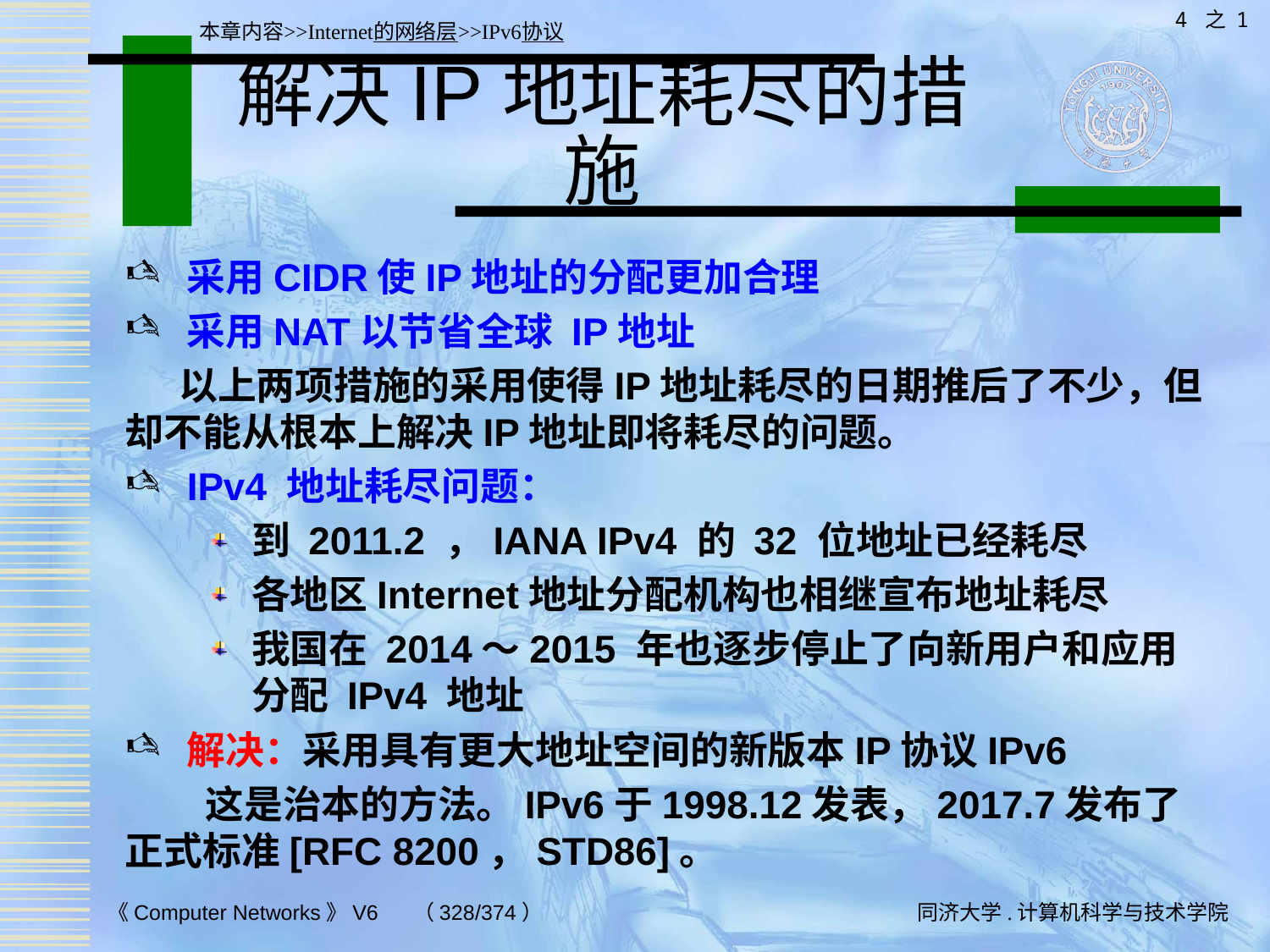

4 之 1
本章内容>>Internet的网络层>>IPv6协议
# 解决IP地址耗尽的措施
采用CIDR使IP地址的分配更加合理
采用NAT以节省全球 IP地址
     以上两项措施的采用使得IP地址耗尽的日期推后了不少，但却不能从根本上解决IP地址即将耗尽的问题。
IPv4 地址耗尽问题：
到 2011.2 ，IANA IPv4 的 32 位地址已经耗尽
各地区Internet地址分配机构也相继宣布地址耗尽
我国在 2014～2015 年也逐步停止了向新用户和应用分配 IPv4 地址
解决：采用具有更大地址空间的新版本IP协议IPv6
        这是治本的方法。IPv6于1998.12发表，2017.7发布了正式标准[RFC 8200，STD86]。